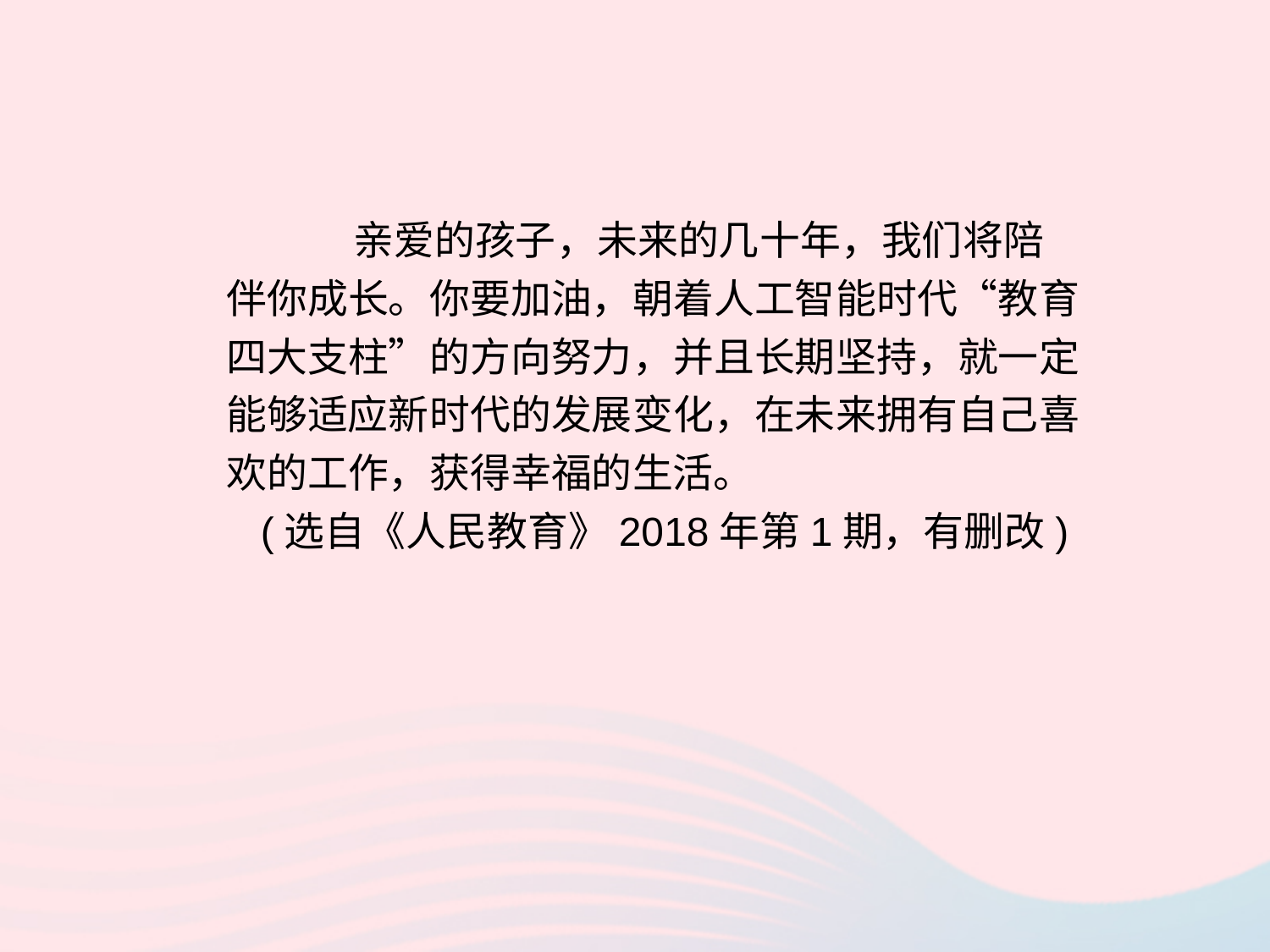

亲爱的孩子，未来的几十年，我们将陪伴你成长。你要加油，朝着人工智能时代“教育四大支柱”的方向努力，并且长期坚持，就一定能够适应新时代的发展变化，在未来拥有自己喜欢的工作，获得幸福的生活。
(选自《人民教育》2018年第1期，有删改)